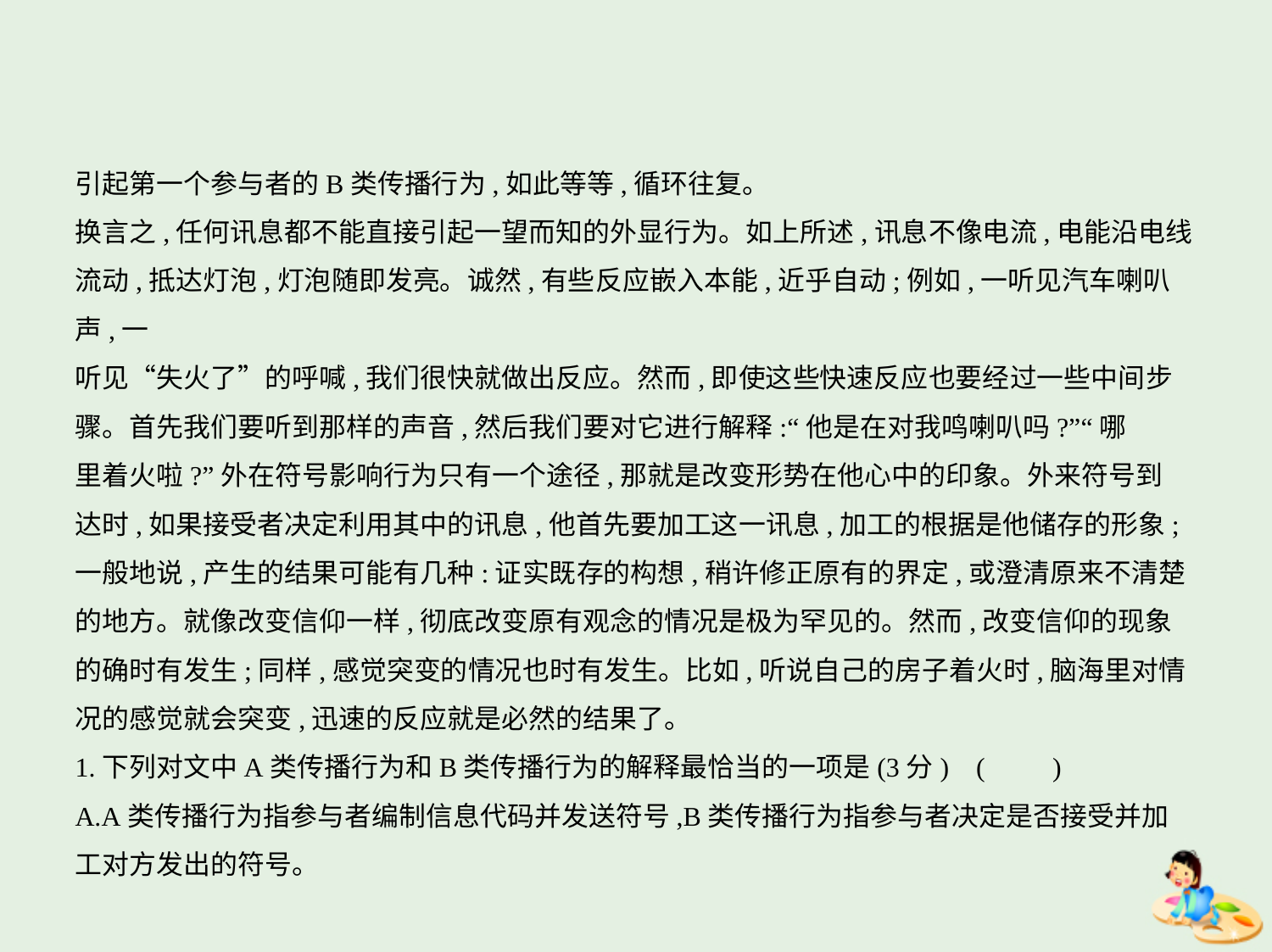

引起第一个参与者的B类传播行为,如此等等,循环往复。
换言之,任何讯息都不能直接引起一望而知的外显行为。如上所述,讯息不像电流,电能沿电线
流动,抵达灯泡,灯泡随即发亮。诚然,有些反应嵌入本能,近乎自动;例如,一听见汽车喇叭声,一
听见“失火了”的呼喊,我们很快就做出反应。然而,即使这些快速反应也要经过一些中间步
骤。首先我们要听到那样的声音,然后我们要对它进行解释:“他是在对我鸣喇叭吗?”“哪
里着火啦?”外在符号影响行为只有一个途径,那就是改变形势在他心中的印象。外来符号到
达时,如果接受者决定利用其中的讯息,他首先要加工这一讯息,加工的根据是他储存的形象;
一般地说,产生的结果可能有几种:证实既存的构想,稍许修正原有的界定,或澄清原来不清楚
的地方。就像改变信仰一样,彻底改变原有观念的情况是极为罕见的。然而,改变信仰的现象
的确时有发生;同样,感觉突变的情况也时有发生。比如,听说自己的房子着火时,脑海里对情
况的感觉就会突变,迅速的反应就是必然的结果了。
1.下列对文中A类传播行为和B类传播行为的解释最恰当的一项是(3分) (　　)
A.A类传播行为指参与者编制信息代码并发送符号,B类传播行为指参与者决定是否接受并加
工对方发出的符号。